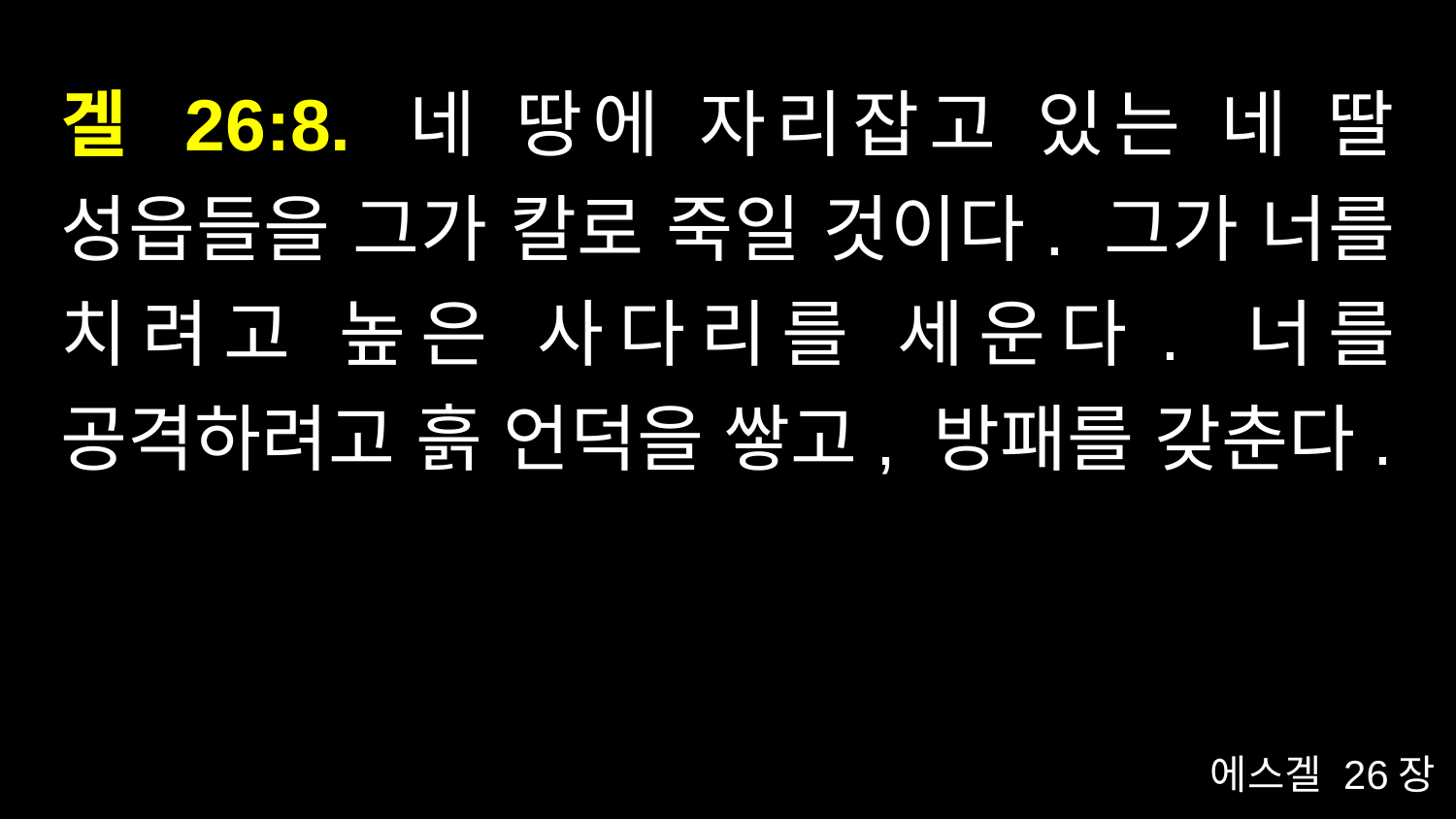

# 겔 26:8. 네 땅에 자리잡고 있는 네 딸 성읍들을 그가 칼로 죽일 것이다. 그가 너를 치려고 높은 사다리를 세운다. 너를 공격하려고 흙 언덕을 쌓고, 방패를 갖춘다.
에스겔 26장